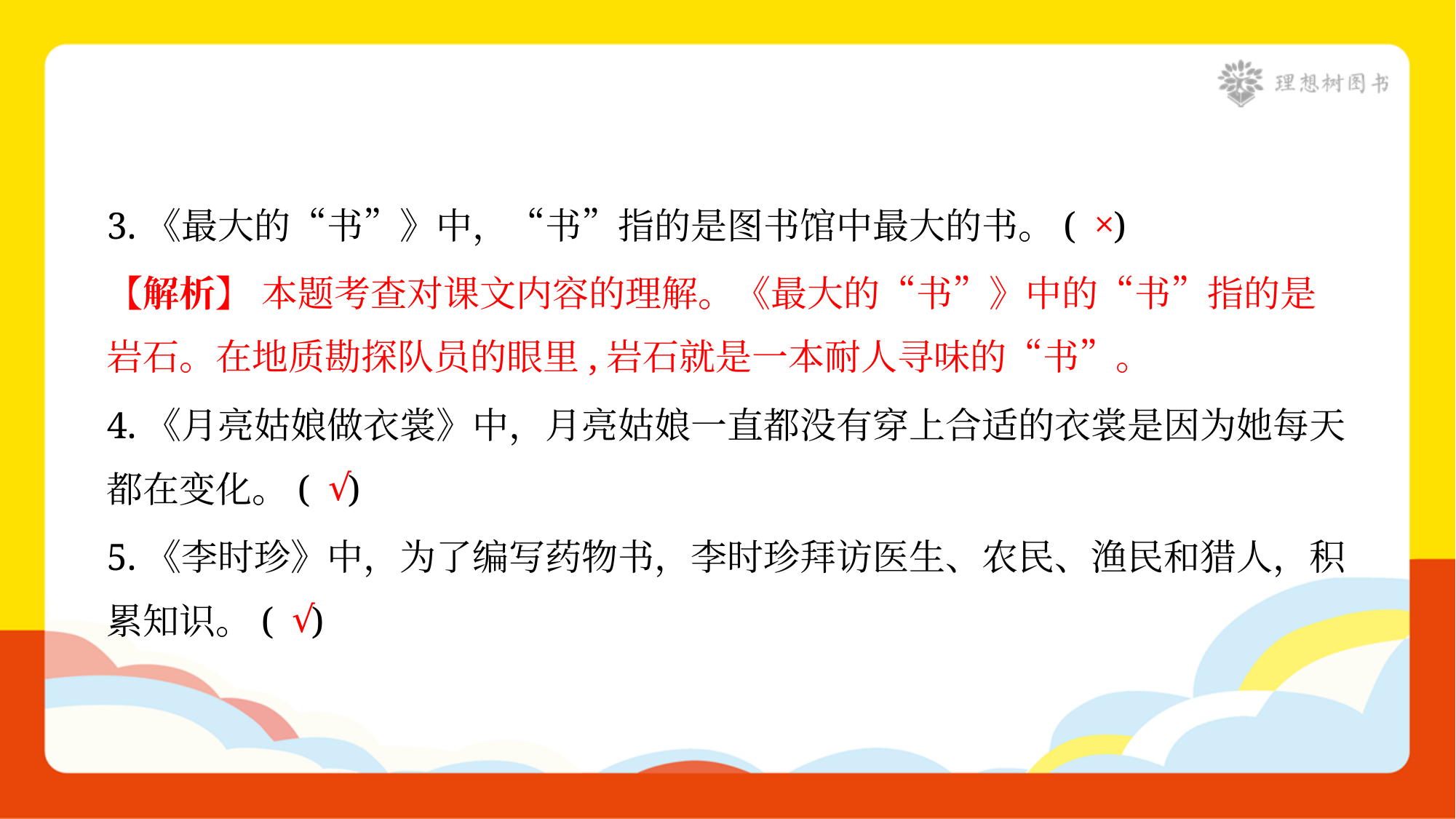

×
3.《最大的“书”》中，“书”指的是图书馆中最大的书。(    )
【解析】 本题考查对课文内容的理解。《最大的“书”》中的“书”指的是
岩石。在地质勘探队员的眼里,岩石就是一本耐人寻味的“书”。
4.《月亮姑娘做衣裳》中，月亮姑娘一直都没有穿上合适的衣裳是因为她每天
都在变化。(    )
√
5.《李时珍》中，为了编写药物书，李时珍拜访医生、农民、渔民和猎人，积
累知识。(    )
√